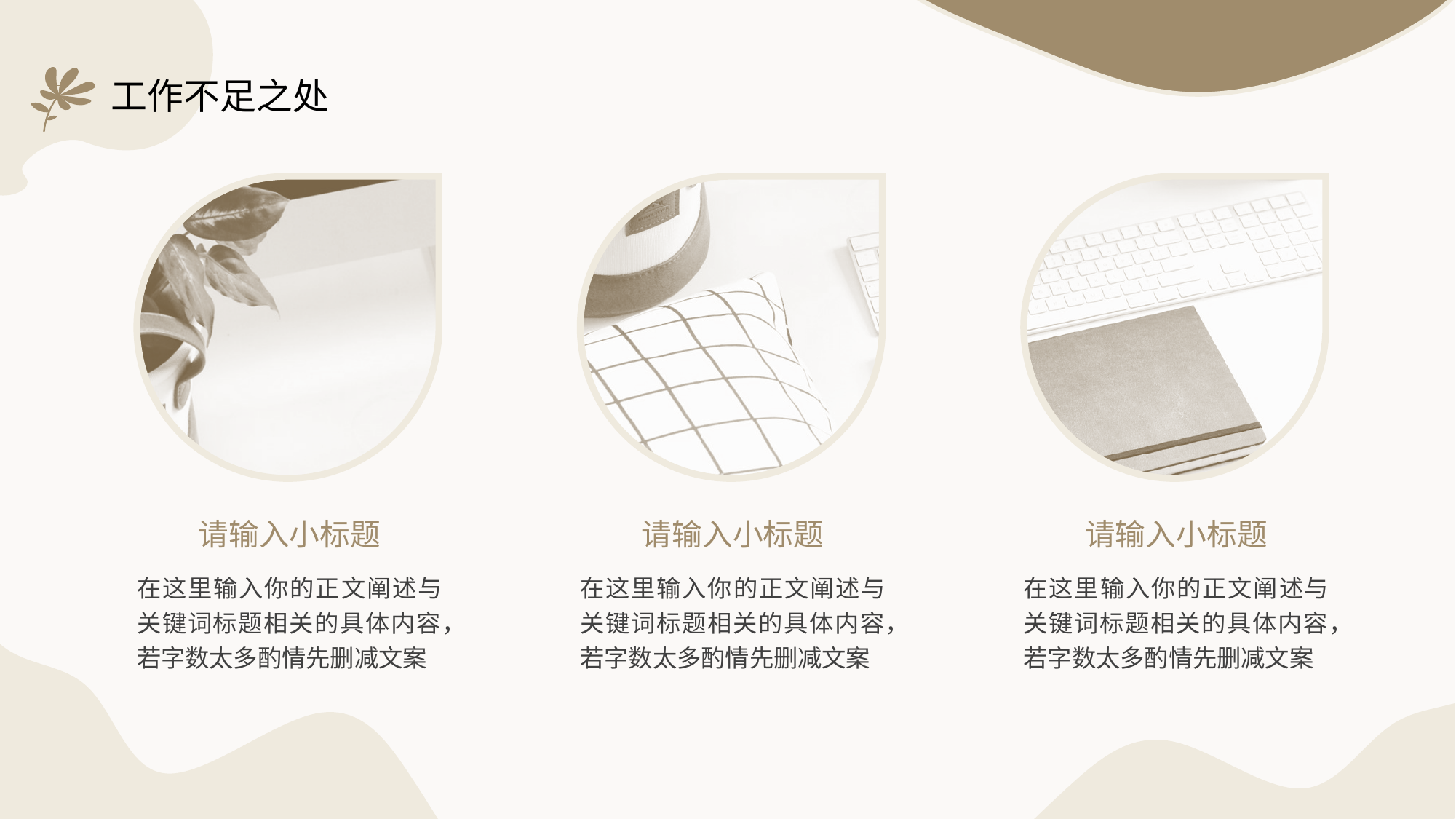

# 工作不足之处

请输入小标题
请输入小标题
请输入小标题
在这里输入你的正文阐述与关键词标题相关的具体内容，若字数太多酌情先删减文案
在这里输入你的正文阐述与关键词标题相关的具体内容，若字数太多酌情先删减文案
在这里输入你的正文阐述与关键词标题相关的具体内容，若字数太多酌情先删减文案